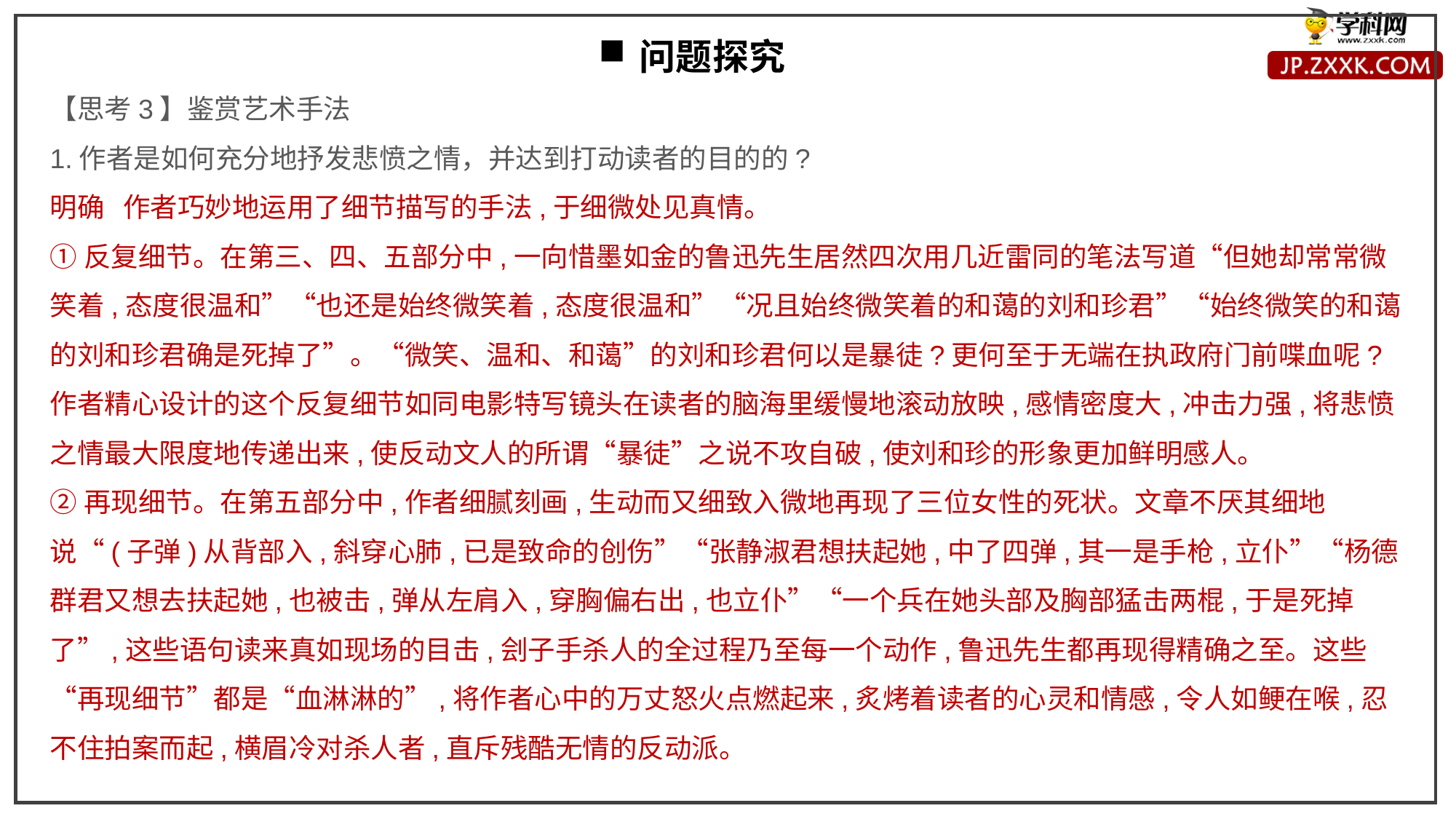

问题探究
【思考3】鉴赏艺术手法
1.作者是如何充分地抒发悲愤之情，并达到打动读者的目的的?
明确   作者巧妙地运用了细节描写的手法,于细微处见真情。
①反复细节。在第三、四、五部分中,一向惜墨如金的鲁迅先生居然四次用几近雷同的笔法写道“但她却常常微笑着,态度很温和”“也还是始终微笑着,态度很温和”“况且始终微笑着的和蔼的刘和珍君”“始终微笑的和蔼的刘和珍君确是死掉了”。“微笑、温和、和蔼”的刘和珍君何以是暴徒?更何至于无端在执政府门前喋血呢?作者精心设计的这个反复细节如同电影特写镜头在读者的脑海里缓慢地滚动放映,感情密度大,冲击力强,将悲愤之情最大限度地传递出来,使反动文人的所谓“暴徒”之说不攻自破,使刘和珍的形象更加鲜明感人。
②再现细节。在第五部分中,作者细腻刻画,生动而又细致入微地再现了三位女性的死状。文章不厌其细地说“(子弹)从背部入,斜穿心肺,已是致命的创伤”“张静淑君想扶起她,中了四弹,其一是手枪,立仆”“杨德群君又想去扶起她,也被击,弹从左肩入,穿胸偏右出,也立仆”“一个兵在她头部及胸部猛击两棍,于是死掉了”,这些语句读来真如现场的目击,刽子手杀人的全过程乃至每一个动作,鲁迅先生都再现得精确之至。这些“再现细节”都是“血淋淋的”,将作者心中的万丈怒火点燃起来,炙烤着读者的心灵和情感,令人如鲠在喉,忍不住拍案而起,横眉冷对杀人者,直斥残酷无情的反动派。